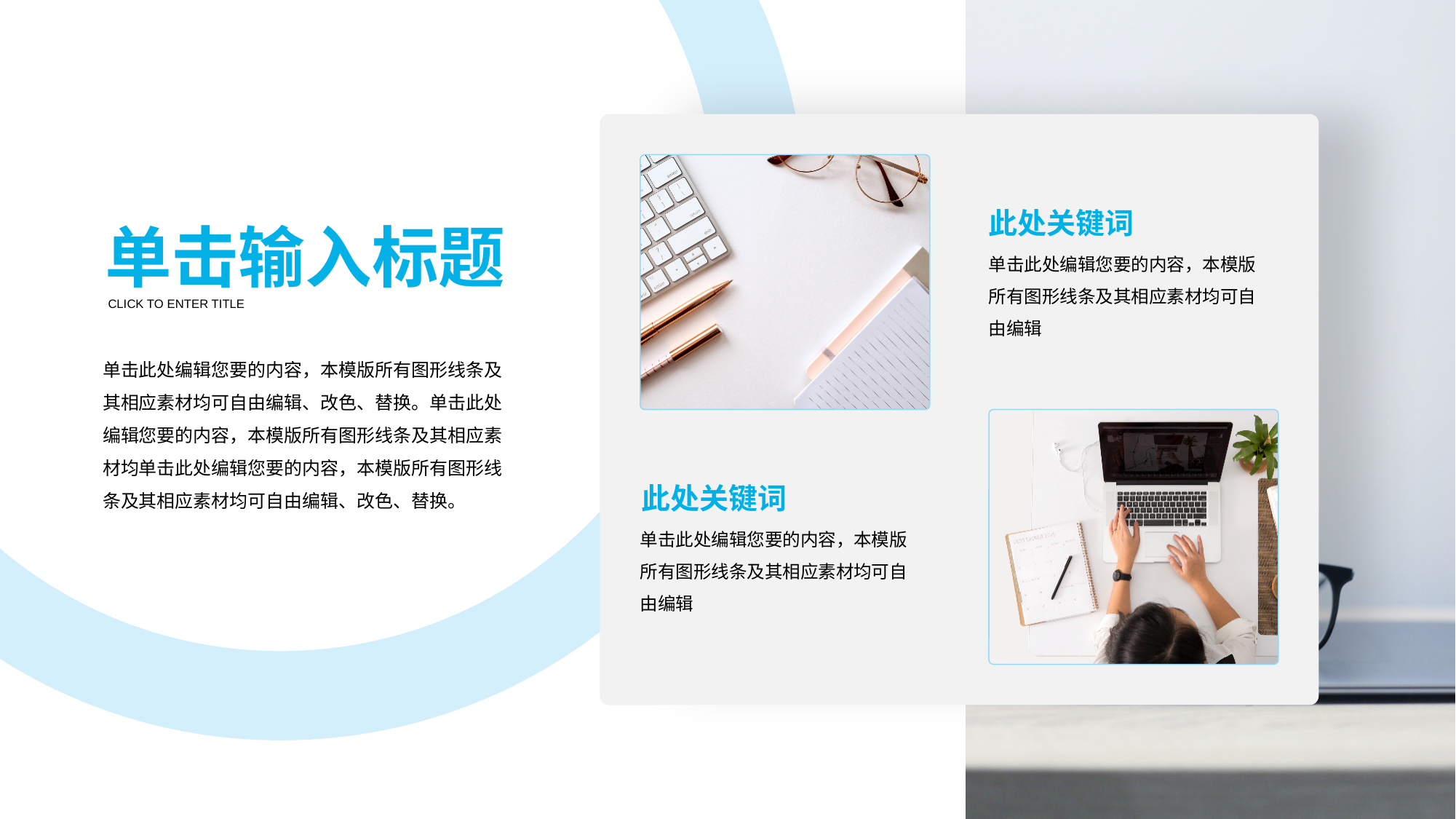

此处关键词
单击此处编辑您要的内容，本模版所有图形线条及其相应素材均可自由编辑
单击输入标题
CLICK TO ENTER TITLE
单击此处编辑您要的内容，本模版所有图形线条及其相应素材均可自由编辑、改色、替换。单击此处编辑您要的内容，本模版所有图形线条及其相应素材均单击此处编辑您要的内容，本模版所有图形线条及其相应素材均可自由编辑、改色、替换。

此处关键词
单击此处编辑您要的内容，本模版所有图形线条及其相应素材均可自由编辑